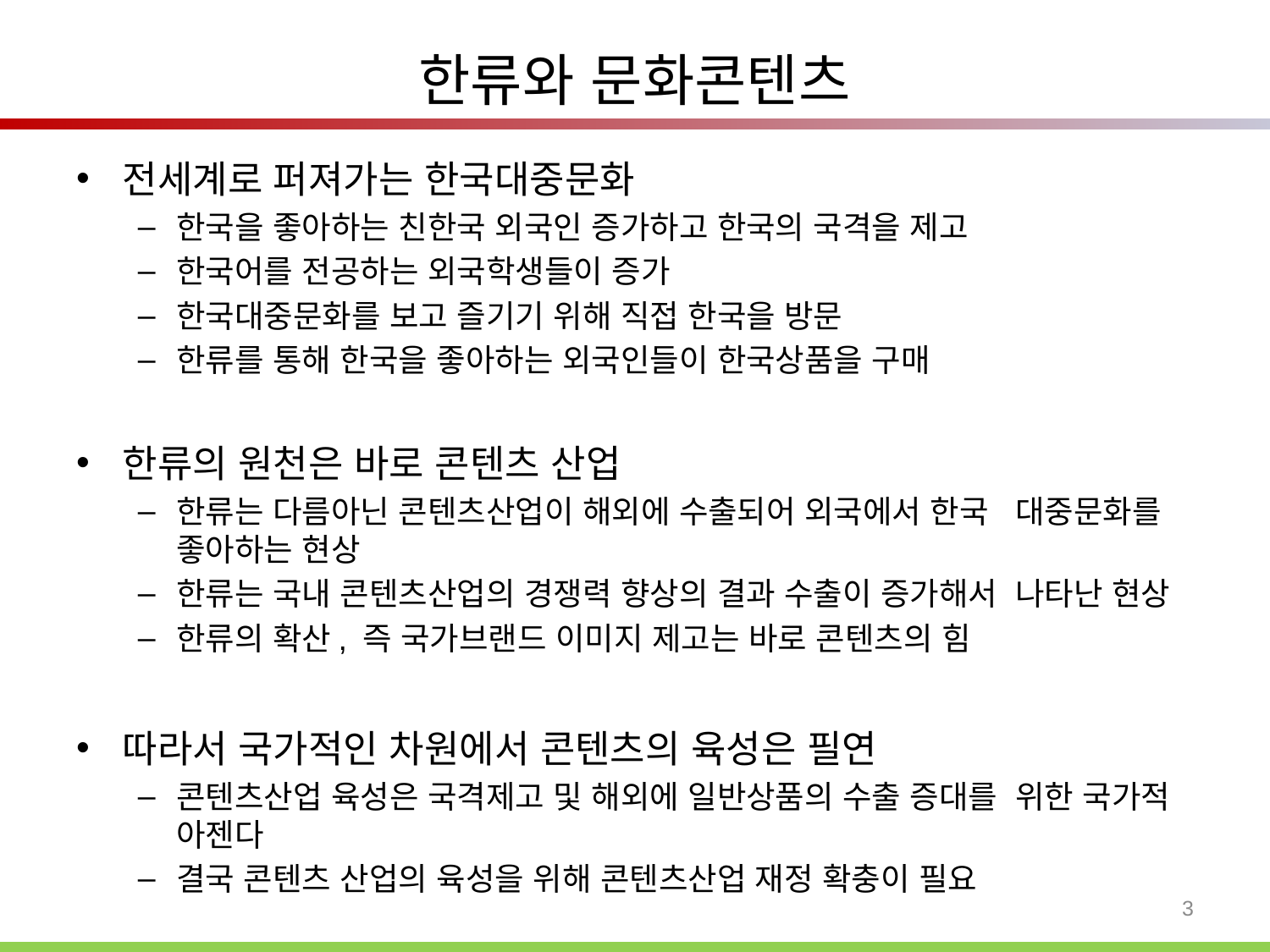

# 한류와 문화콘텐츠
전세계로 퍼져가는 한국대중문화
한국을 좋아하는 친한국 외국인 증가하고 한국의 국격을 제고
한국어를 전공하는 외국학생들이 증가
한국대중문화를 보고 즐기기 위해 직접 한국을 방문
한류를 통해 한국을 좋아하는 외국인들이 한국상품을 구매

한류의 원천은 바로 콘텐츠 산업
한류는 다름아닌 콘텐츠산업이 해외에 수출되어 외국에서 한국   대중문화를 좋아하는 현상
한류는 국내 콘텐츠산업의 경쟁력 향상의 결과 수출이 증가해서  나타난 현상
한류의 확산, 즉 국가브랜드 이미지 제고는 바로 콘텐츠의 힘

따라서 국가적인 차원에서 콘텐츠의 육성은 필연
콘텐츠산업 육성은 국격제고 및 해외에 일반상품의 수출 증대를  위한 국가적 아젠다
결국 콘텐츠 산업의 육성을 위해 콘텐츠산업 재정 확충이 필요

3